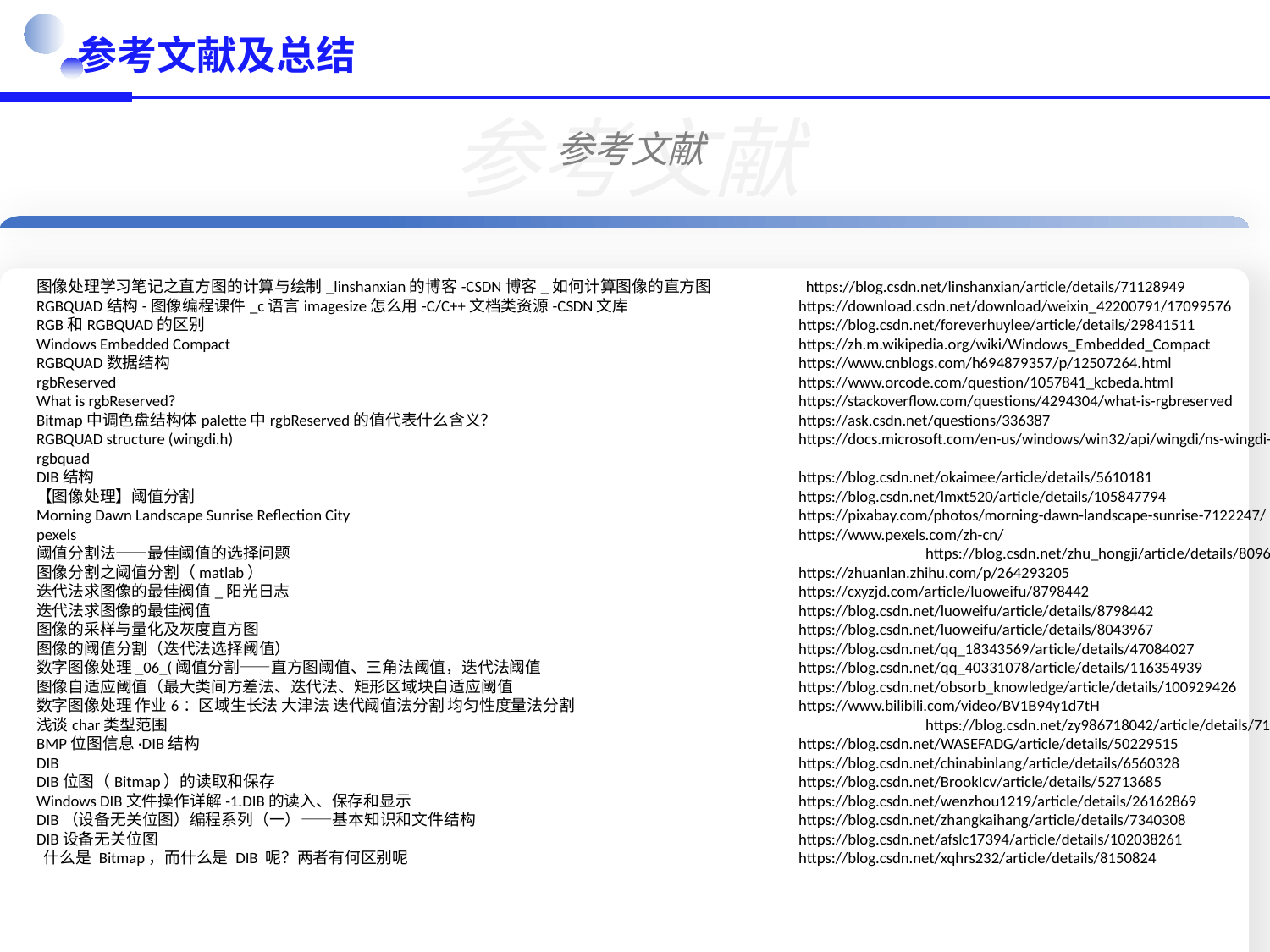

参考文献及总结

参考文献
参考文献

图像处理学习笔记之直方图的计算与绘制_linshanxian的博客-CSDN博客_如何计算图像的直方图	 https://blog.csdn.net/linshanxian/article/details/71128949
RGBQUAD结构-图像编程课件_c语言imagesize怎么用-C/C++文档类资源-CSDN文库  		https://download.csdn.net/download/weixin_42200791/17099576
RGB和RGBQUAD的区别					https://blog.csdn.net/foreverhuylee/article/details/29841511
Windows Embedded Compact					https://zh.m.wikipedia.org/wiki/Windows_Embedded_Compact
RGBQUAD数据结构					https://www.cnblogs.com/h694879357/p/12507264.html
rgbReserved						https://www.orcode.com/question/1057841_kcbeda.html
What is rgbReserved?					https://stackoverflow.com/questions/4294304/what-is-rgbreserved
Bitmap中调色盘结构体palette中rgbReserved的值代表什么含义？			https://ask.csdn.net/questions/336387
RGBQUAD structure (wingdi.h)					https://docs.microsoft.com/en-us/windows/win32/api/wingdi/ns-wingdi-rgbquad
DIB结构						https://blog.csdn.net/okaimee/article/details/5610181
【图像处理】阈值分割					https://blog.csdn.net/lmxt520/article/details/105847794
Morning Dawn Landscape Sunrise Reflection City				https://pixabay.com/photos/morning-dawn-landscape-sunrise-7122247/
pexels						https://www.pexels.com/zh-cn/
阈值分割法——最佳阈值的选择问题					https://blog.csdn.net/zhu_hongji/article/details/80967776
图像分割之阈值分割（matlab）					https://zhuanlan.zhihu.com/p/264293205
迭代法求图像的最佳阀值_阳光日志					https://cxyzjd.com/article/luoweifu/8798442
迭代法求图像的最佳阀值					https://blog.csdn.net/luoweifu/article/details/8798442
图像的采样与量化及灰度直方图					https://blog.csdn.net/luoweifu/article/details/8043967
图像的阈值分割（迭代法选择阈值）				https://blog.csdn.net/qq_18343569/article/details/47084027
数字图像处理_06_(阈值分割——直方图阈值、三角法阈值，迭代法阈值			https://blog.csdn.net/qq_40331078/article/details/116354939
图像自适应阈值（最大类间方差法、迭代法、矩形区域块自适应阈值			https://blog.csdn.net/obsorb_knowledge/article/details/100929426
数字图像处理 作业6：区域生长法 大津法 迭代阈值法分割 均匀性度量法分割 		https://www.bilibili.com/video/BV1B94y1d7tH
浅谈char类型范围						https://blog.csdn.net/zy986718042/article/details/71699079
BMP位图信息·DIB结构					https://blog.csdn.net/WASEFADG/article/details/50229515
DIB						https://blog.csdn.net/chinabinlang/article/details/6560328
DIB位图（Bitmap）的读取和保存					https://blog.csdn.net/BrookIcv/article/details/52713685
Windows DIB文件操作详解-1.DIB的读入、保存和显示				https://blog.csdn.net/wenzhou1219/article/details/26162869
DIB（设备无关位图）编程系列（一）——基本知识和文件结构			https://blog.csdn.net/zhangkaihang/article/details/7340308
DIB设备无关位图						https://blog.csdn.net/afslc17394/article/details/102038261
 什么是 Bitmap，而什么是 DIB 呢？两者有何区别呢				https://blog.csdn.net/xqhrs232/article/details/8150824